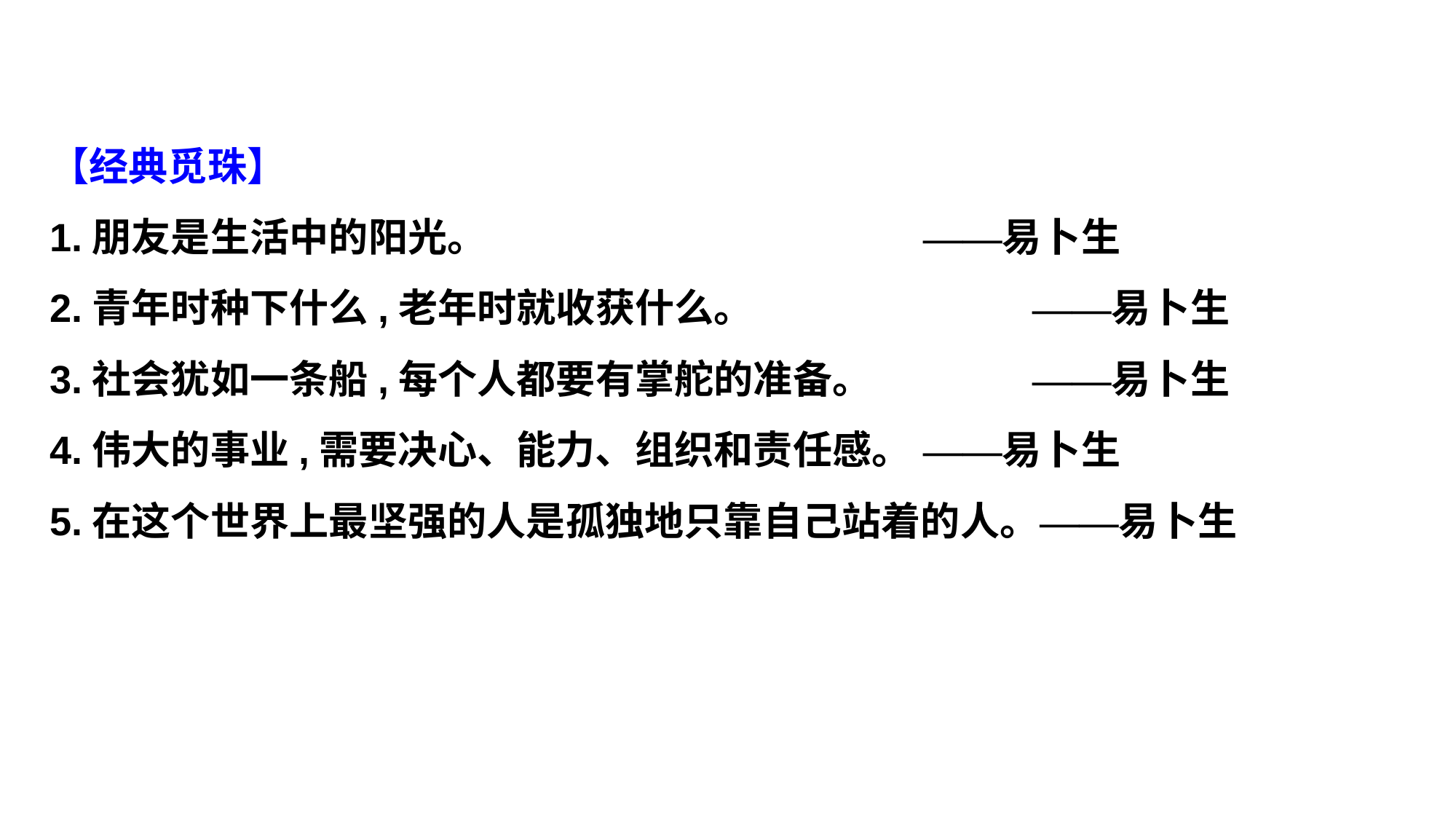

【经典觅珠】
1.朋友是生活中的阳光。				——易卜生
2.青年时种下什么,老年时就收获什么。			——易卜生
3.社会犹如一条船,每个人都要有掌舵的准备。		——易卜生
4.伟大的事业,需要决心、能力、组织和责任感。	——易卜生
5.在这个世界上最坚强的人是孤独地只靠自己站着的人。——易卜生